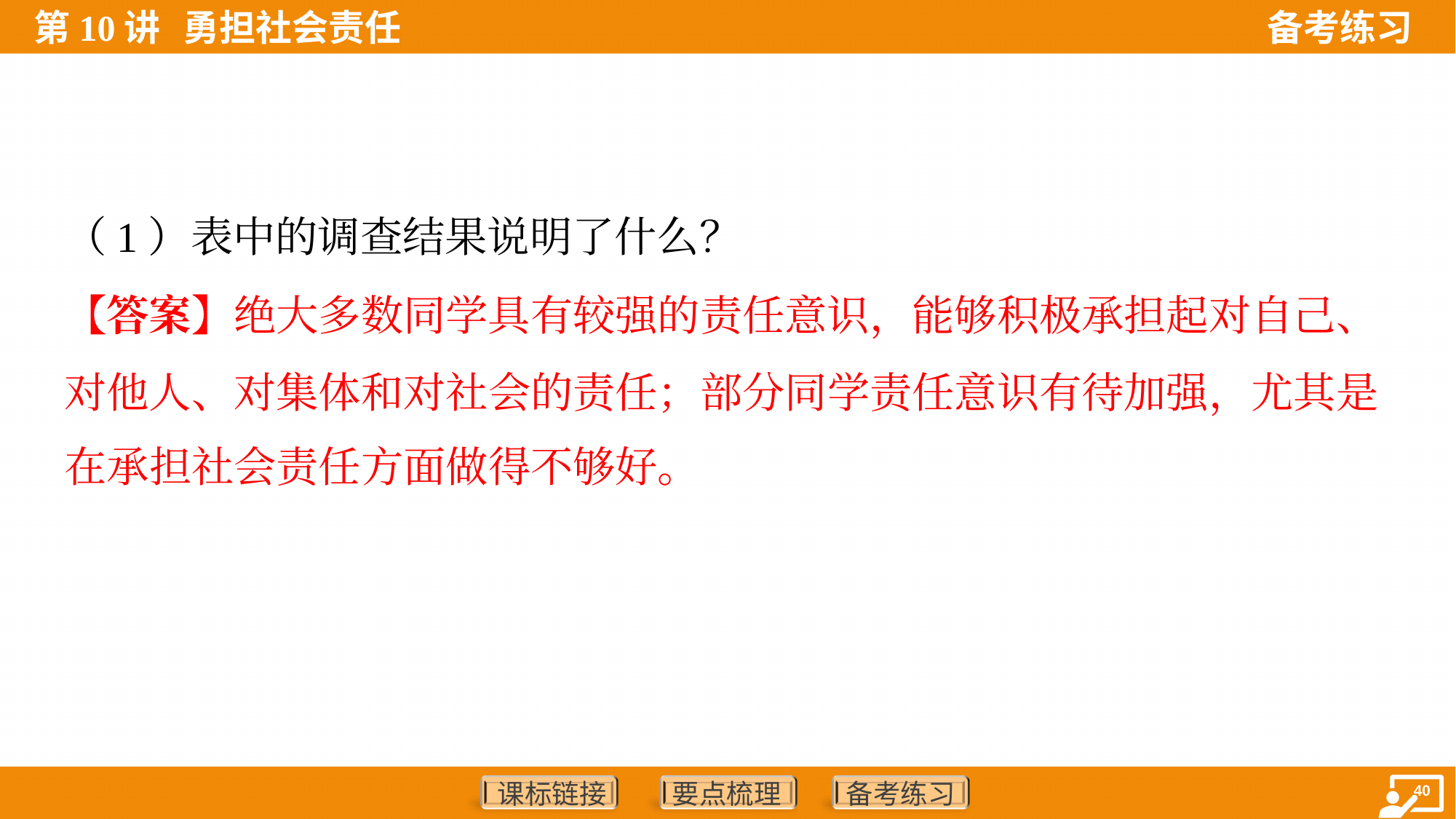

（1）表中的调查结果说明了什么？
【答案】绝大多数同学具有较强的责任意识，能够积极承担起对自己、
对他人、对集体和对社会的责任；部分同学责任意识有待加强，尤其是
在承担社会责任方面做得不够好。